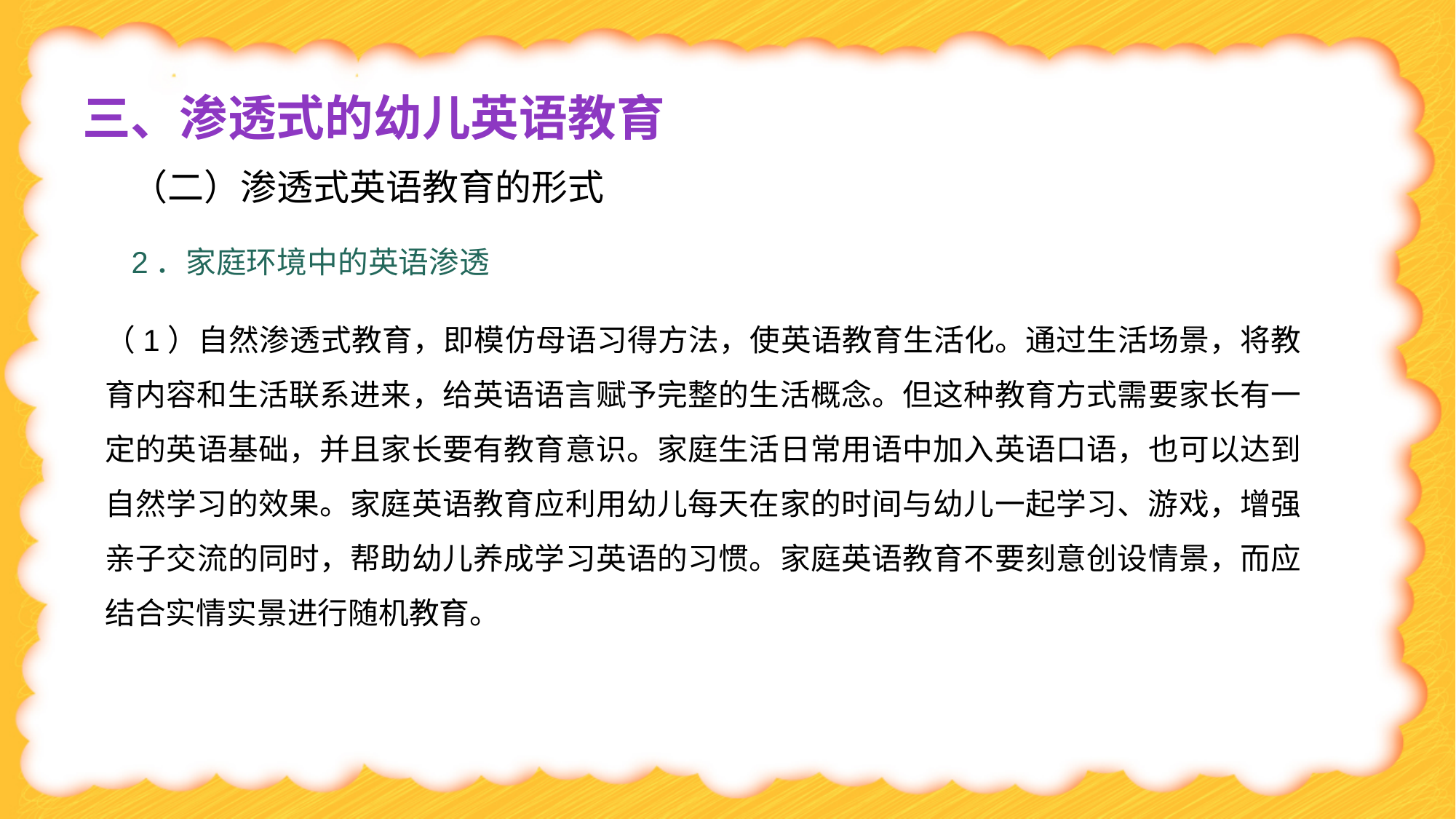

三、渗透式的幼儿英语教育

（二）渗透式英语教育的形式
2．家庭环境中的英语渗透
（1）自然渗透式教育，即模仿母语习得方法，使英语教育生活化。通过生活场景，将教育内容和生活联系进来，给英语语言赋予完整的生活概念。但这种教育方式需要家长有一定的英语基础，并且家长要有教育意识。家庭生活日常用语中加入英语口语，也可以达到自然学习的效果。家庭英语教育应利用幼儿每天在家的时间与幼儿一起学习、游戏，增强亲子交流的同时，帮助幼儿养成学习英语的习惯。家庭英语教育不要刻意创设情景，而应结合实情实景进行随机教育。